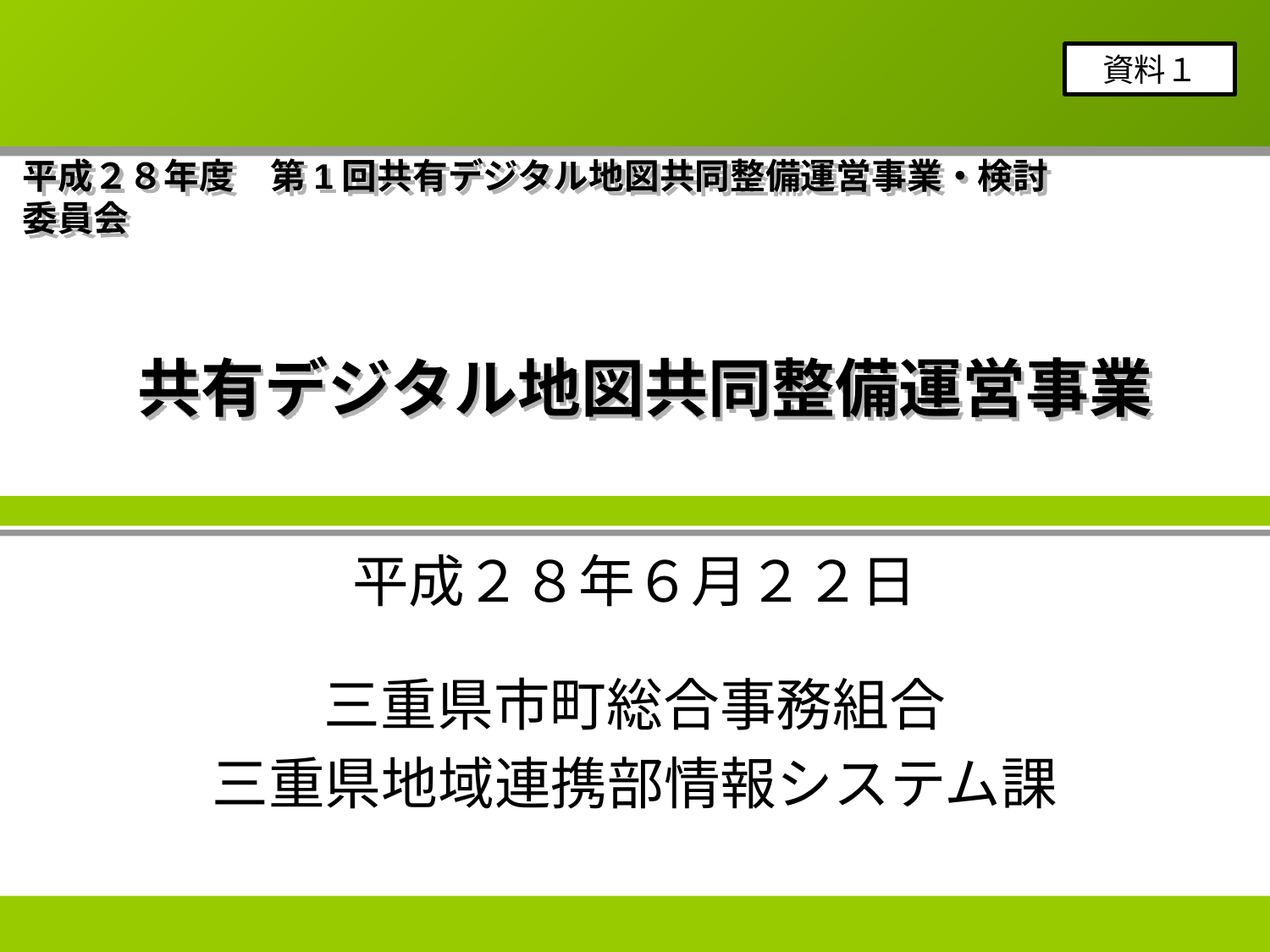

資料１
平成２８年度　第1回共有デジタル地図共同整備運営事業・検討委員会
# 共有デジタル地図共同整備運営事業
平成２８年６月２２日

三重県市町総合事務組合
三重県地域連携部情報システム課